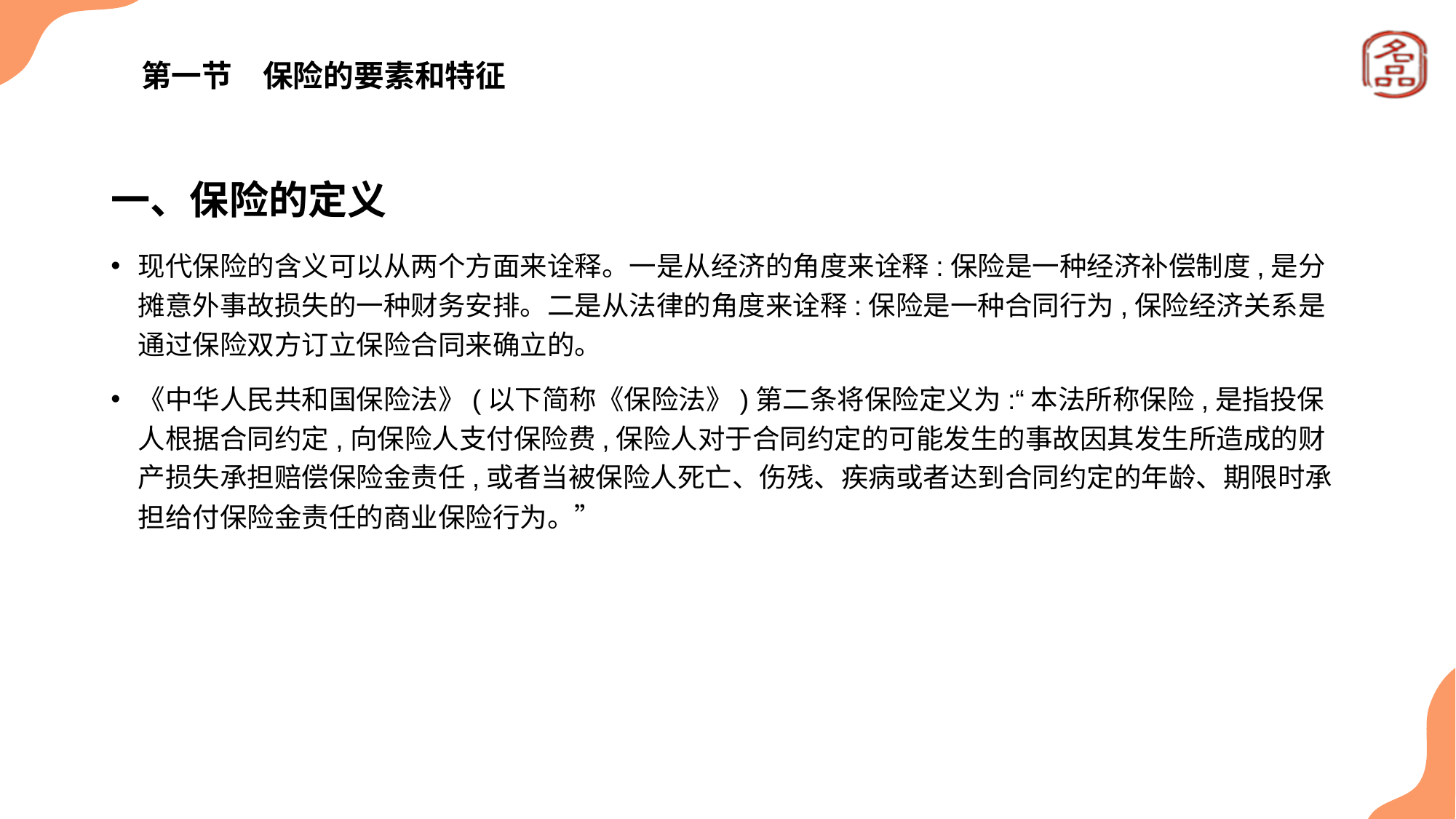

# 第一节　保险的要素和特征
一、保险的定义
现代保险的含义可以从两个方面来诠释。一是从经济的角度来诠释:保险是一种经济补偿制度,是分摊意外事故损失的一种财务安排。二是从法律的角度来诠释:保险是一种合同行为,保险经济关系是通过保险双方订立保险合同来确立的。
《中华人民共和国保险法》(以下简称《保险法》)第二条将保险定义为:“本法所称保险,是指投保人根据合同约定,向保险人支付保险费,保险人对于合同约定的可能发生的事故因其发生所造成的财产损失承担赔偿保险金责任,或者当被保险人死亡、伤残、疾病或者达到合同约定的年龄、期限时承担给付保险金责任的商业保险行为。”